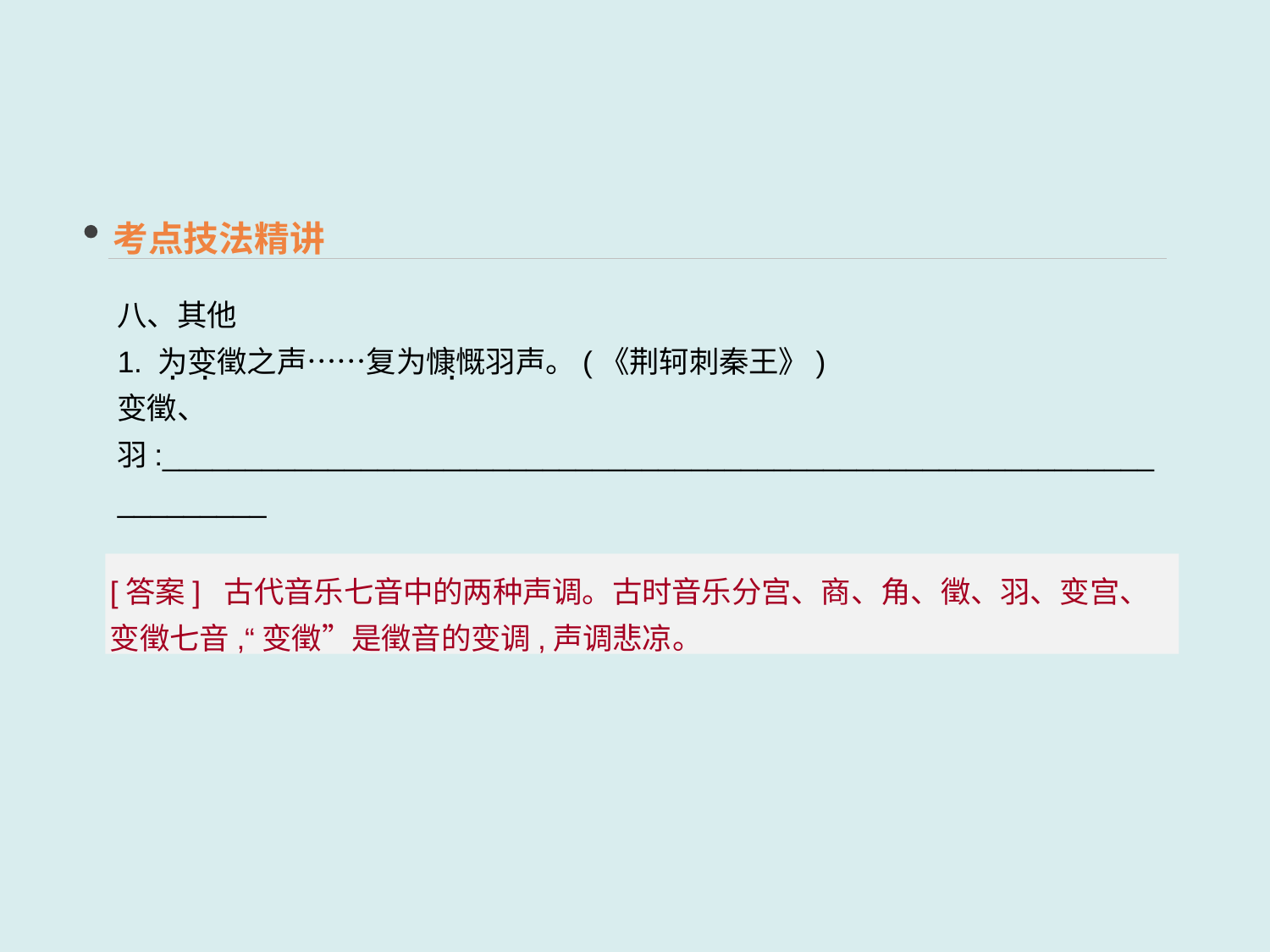

考点技法精讲

八、其他
1. 为变徵之声……复为慷慨羽声。(《荆轲刺秦王》)
变徵、羽:_____________________________________________________________________

 ·  ·
 ·

[答案]  古代音乐七音中的两种声调。古时音乐分宫、商、角、徵、羽、变宫、变徵七音,“变徵”是徵音的变调,声调悲凉。